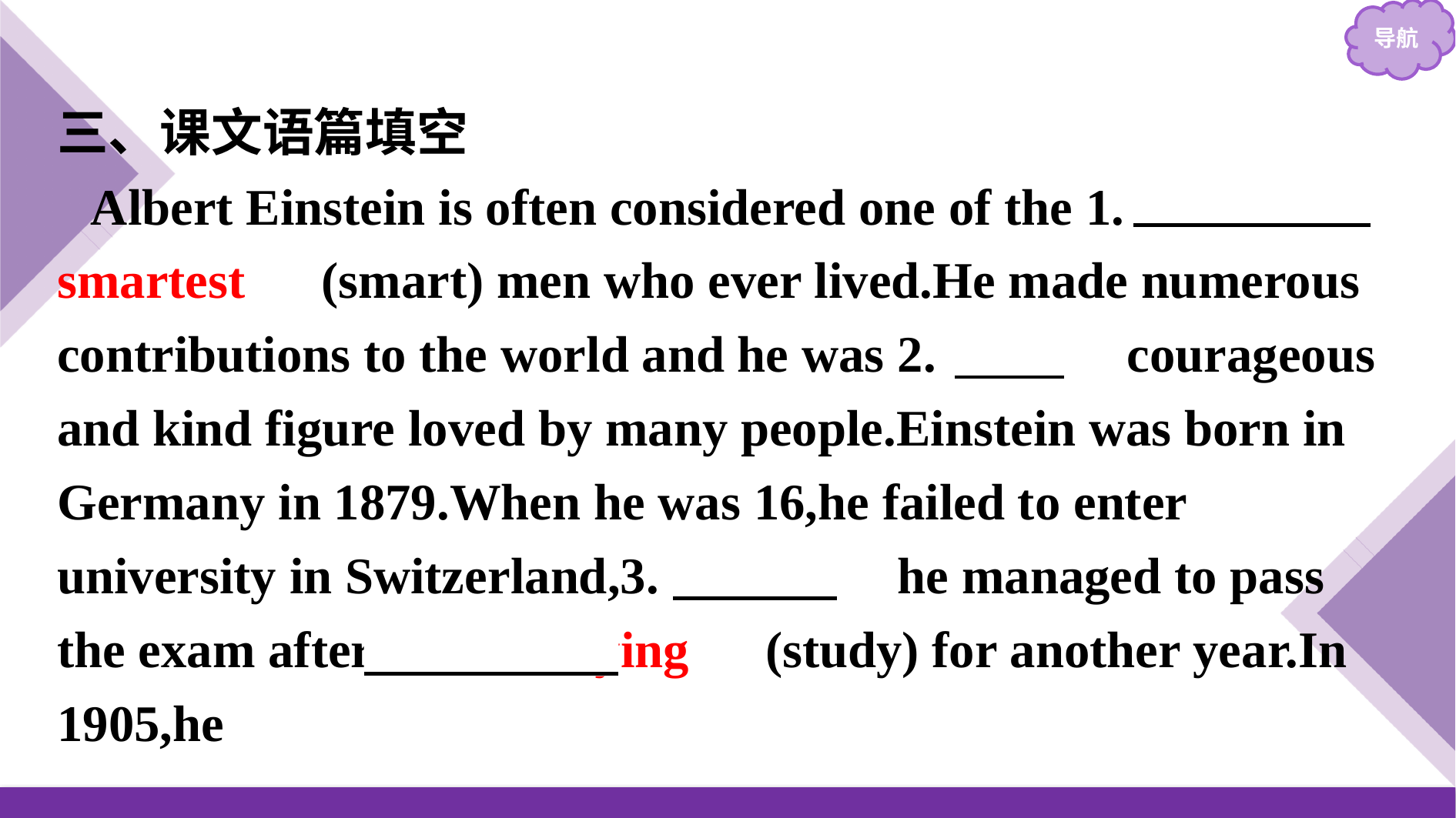

三、课文语篇填空
Albert Einstein is often considered one of the 1.　smartest　(smart) men who ever lived.He made numerous contributions to the world and he was 2.　a　 courageous and kind figure loved by many people.Einstein was born in Germany in 1879.When he was 16,he failed to enter university in Switzerland,3.　but　 he managed to pass the exam after 4.　studying　(study) for another year.In 1905,he